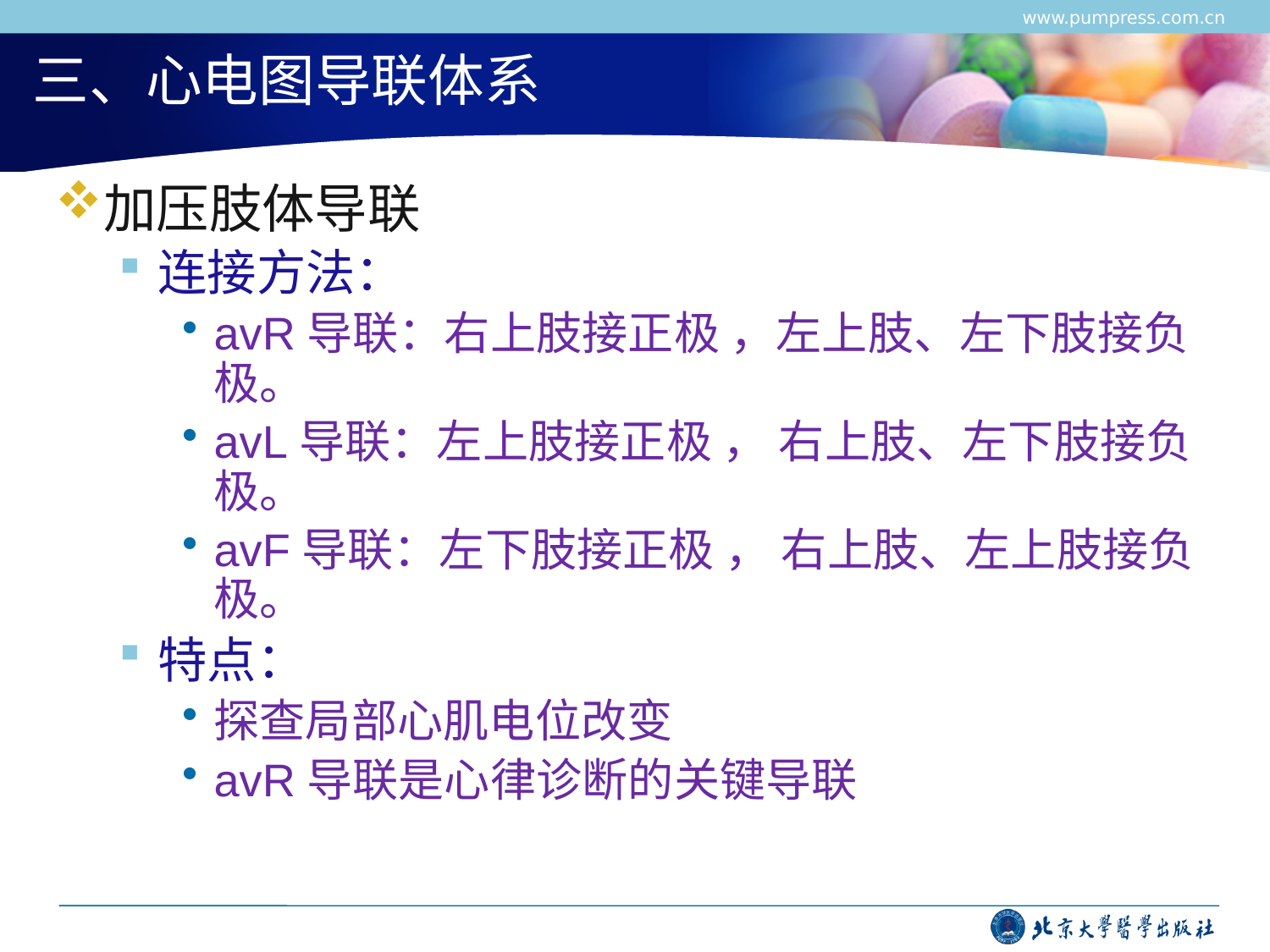

www.pumpress.com.cn
# 三、心电图导联体系
加压肢体导联
连接方法：
avR导联：右上肢接正极 ，左上肢、左下肢接负极。
avL导联：左上肢接正极 ， 右上肢、左下肢接负极。
avF导联：左下肢接正极 ， 右上肢、左上肢接负极。
特点：
探查局部心肌电位改变
avR导联是心律诊断的关键导联